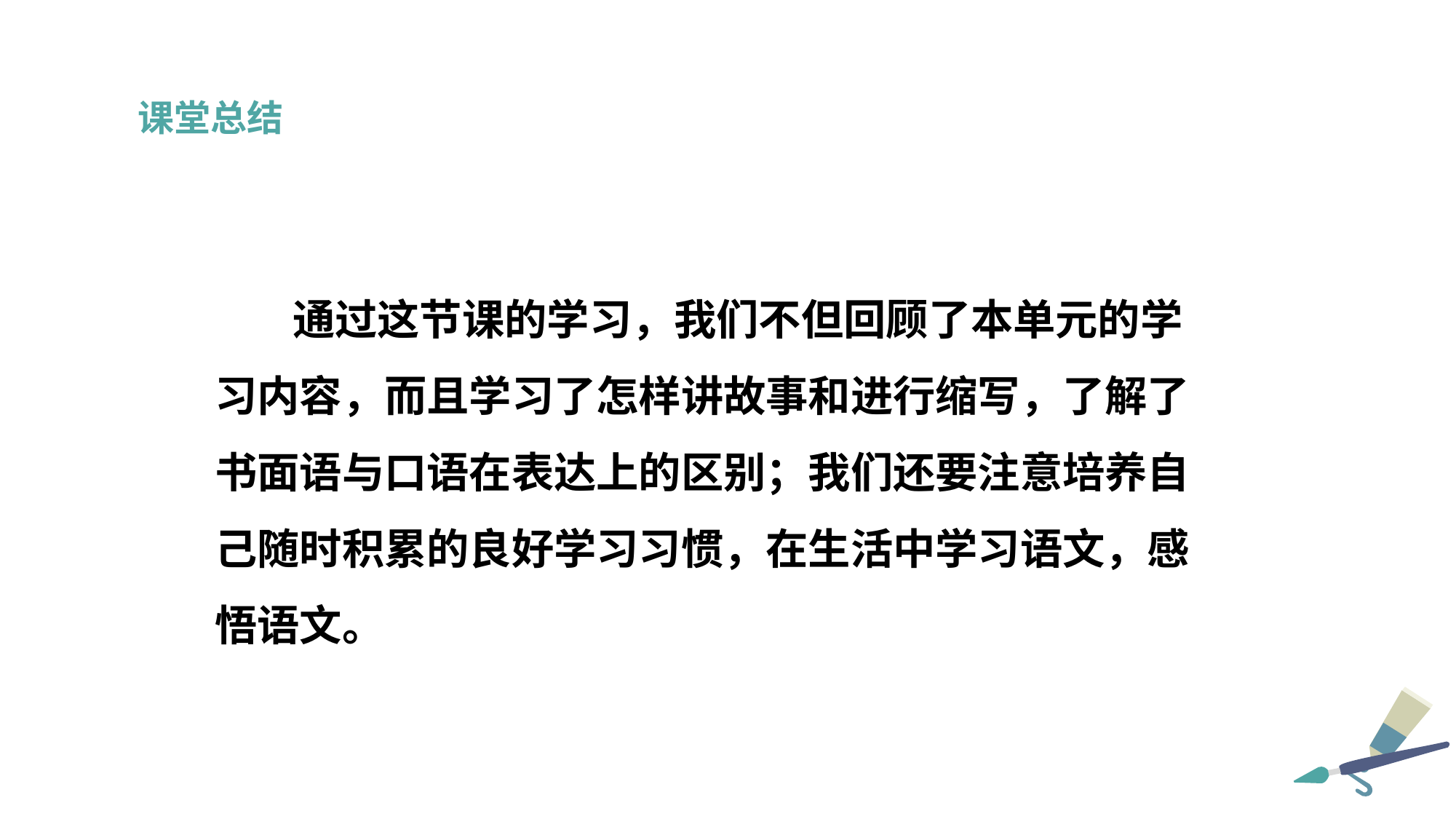

课堂总结
       通过这节课的学习，我们不但回顾了本单元的学习内容，而且学习了怎样讲故事和进行缩写，了解了书面语与口语在表达上的区别；我们还要注意培养自己随时积累的良好学习习惯，在生活中学习语文，感悟语文。